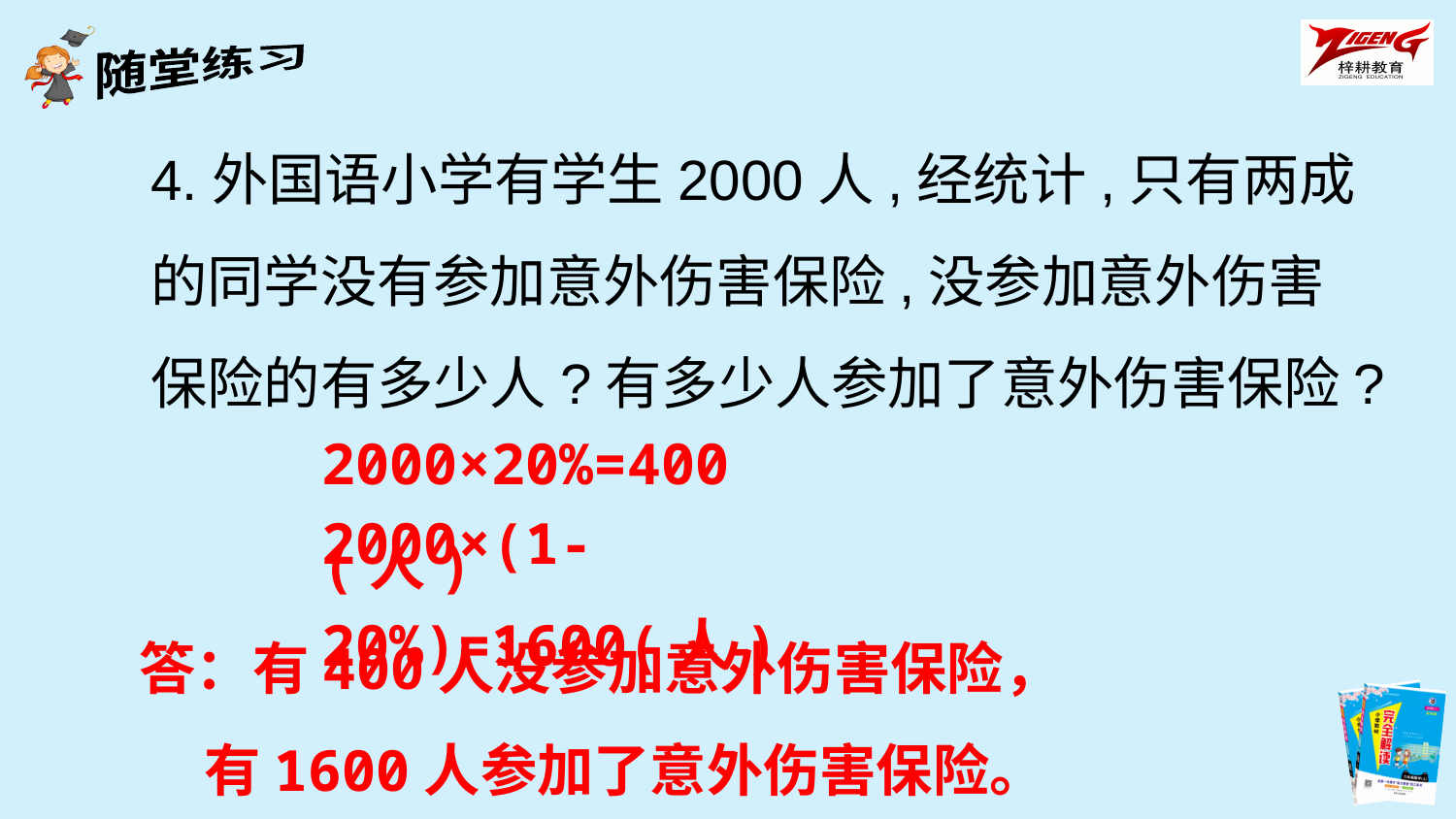

4.外国语小学有学生2000人,经统计,只有两成的同学没有参加意外伤害保险,没参加意外伤害保险的有多少人?有多少人参加了意外伤害保险?
2000×20%=400(人)
2000×(1-20%)=1600(人)
答：有400人没参加意外伤害保险，
    有1600人参加了意外伤害保险。